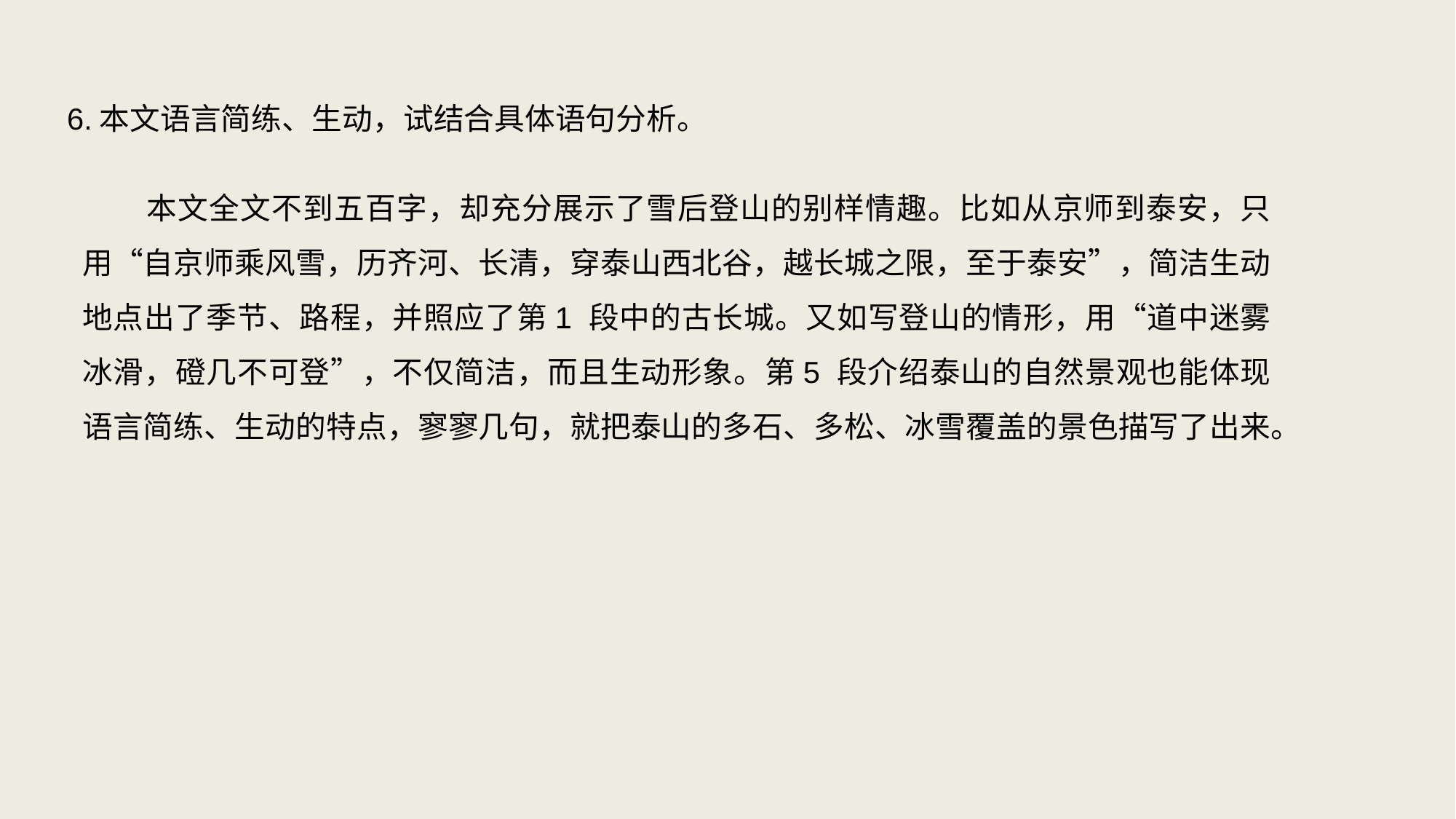

6.本文语言简练、生动，试结合具体语句分析。
本文全文不到五百字，却充分展示了雪后登山的别样情趣。比如从京师到泰安，只用“自京师乘风雪，历齐河、长清，穿泰山西北谷，越长城之限，至于泰安”，简洁生动地点出了季节、路程，并照应了第1 段中的古长城。又如写登山的情形，用“道中迷雾冰滑，磴几不可登”，不仅简洁，而且生动形象。第5 段介绍泰山的自然景观也能体现语言简练、生动的特点，寥寥几句，就把泰山的多石、多松、冰雪覆盖的景色描写了出来。